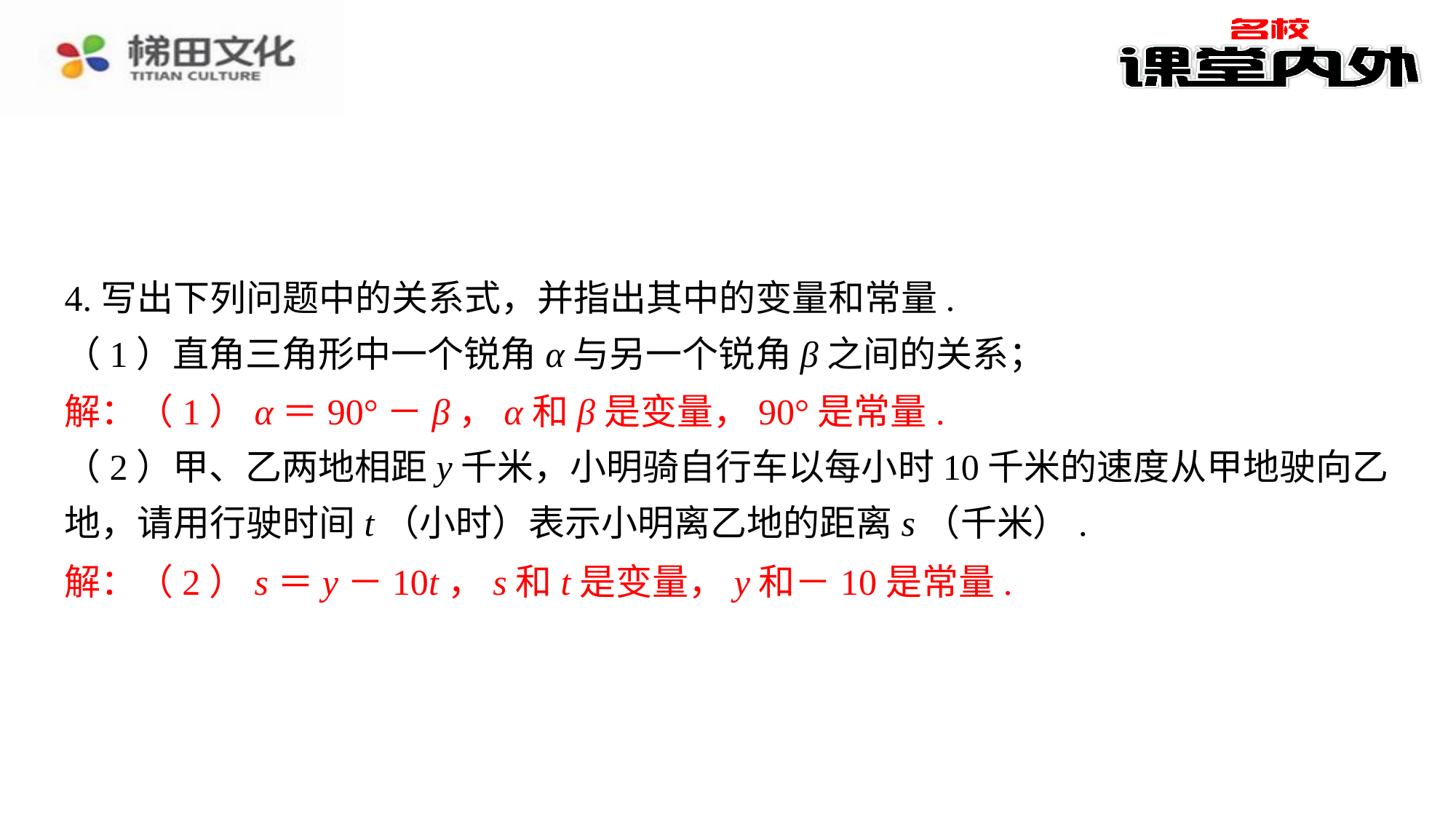

4.写出下列问题中的关系式，并指出其中的变量和常量.
（1）直角三角形中一个锐角α与另一个锐角β之间的关系；
解：（1）α＝90°－β，α和β是变量，90°是常量.⁠
（2）甲、乙两地相距y千米，小明骑自行车以每小时10千米的速度从甲地驶向乙地，请用行驶时间t（小时）表示小明离乙地的距离s（千米）.
解：（2）s＝y－10t，s和t是变量，y和－10是常量.⁠
解：（1）α＝90°－β，α和β是变量，90°是常量.
解：（2）s＝y－10t，s和t是变量，y和－10是常量.